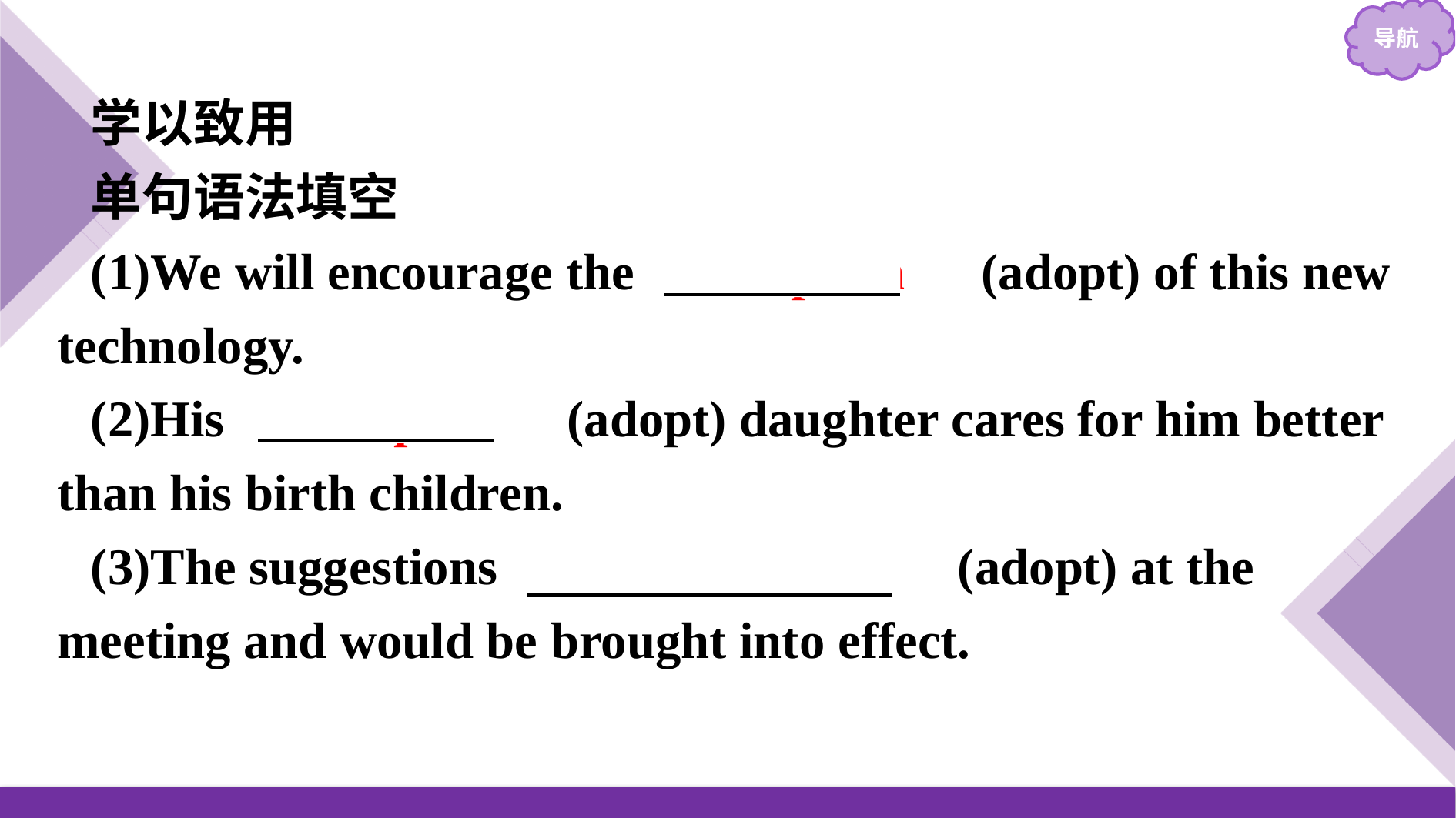

学以致用
单句语法填空
(1)We will encourage the　adoption　(adopt) of this new technology.
(2)His 　adopted　(adopt) daughter cares for him better than his birth children.
(3)The suggestions 　were adopted　(adopt) at the meeting and would be brought into effect.